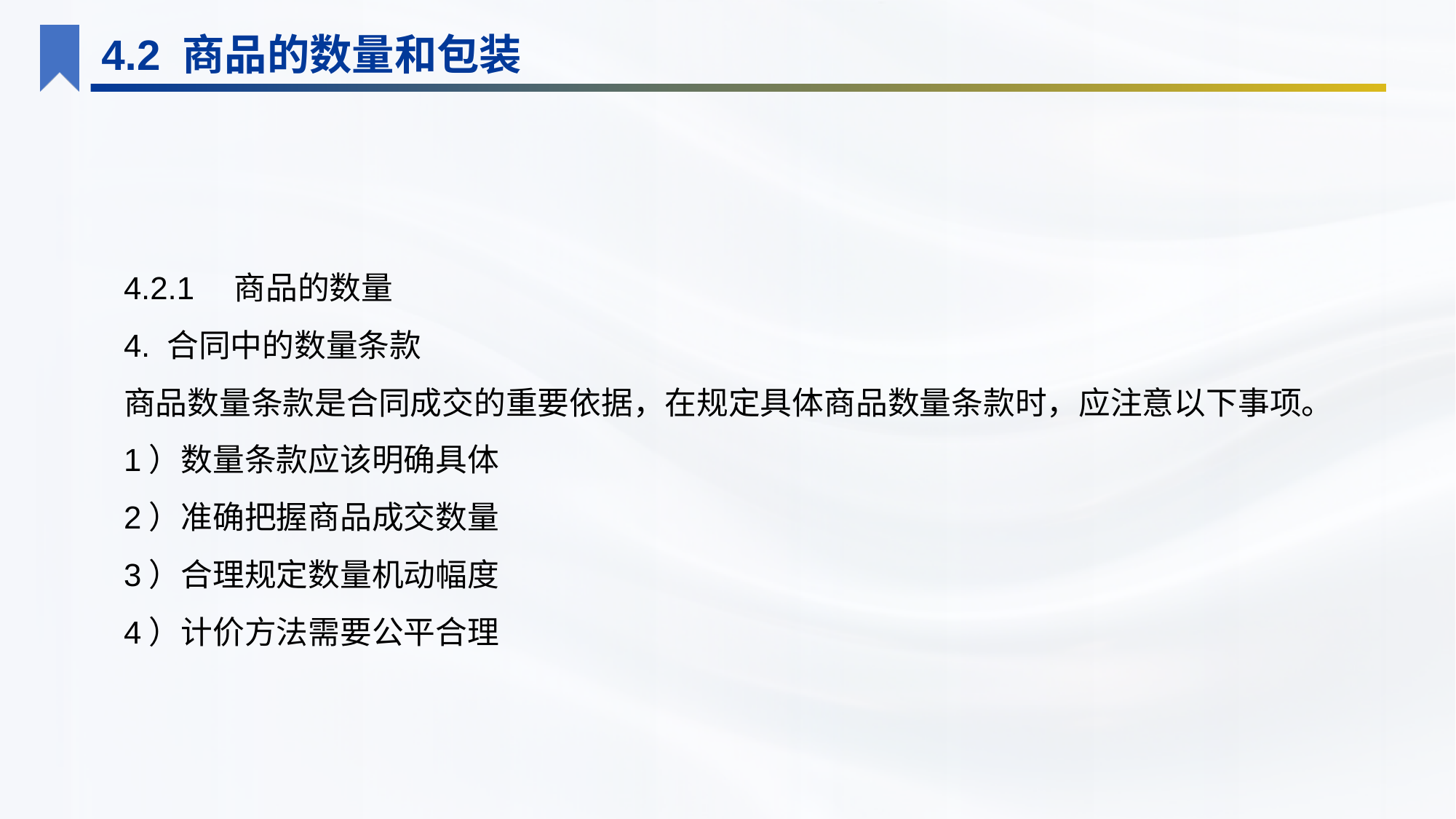

4.2 商品的数量和包装
4.2.1　商品的数量
4. 合同中的数量条款
商品数量条款是合同成交的重要依据，在规定具体商品数量条款时，应注意以下事项。
1）数量条款应该明确具体
2）准确把握商品成交数量
3）合理规定数量机动幅度
4）计价方法需要公平合理